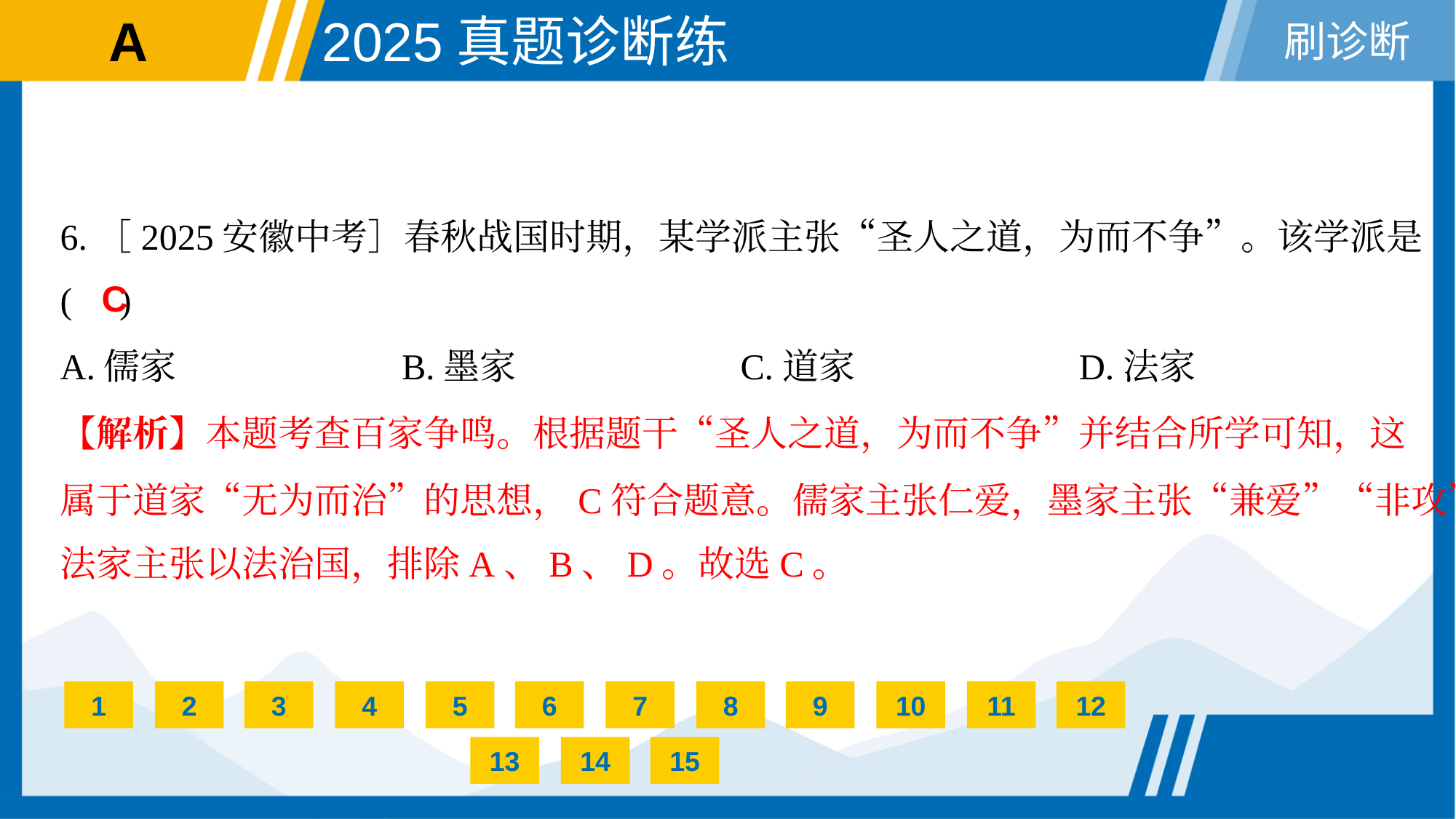

6.［2025安徽中考］春秋战国时期，某学派主张“圣人之道，为而不争”。该学派是
(     )
C
A.儒家	B.墨家	C.道家	D.法家
【解析】本题考查百家争鸣。根据题干“圣人之道，为而不争”并结合所学可知，这
属于道家“无为而治”的思想，C符合题意。儒家主张仁爱，墨家主张“兼爱”“非攻”，
法家主张以法治国，排除A、B、D。故选C。